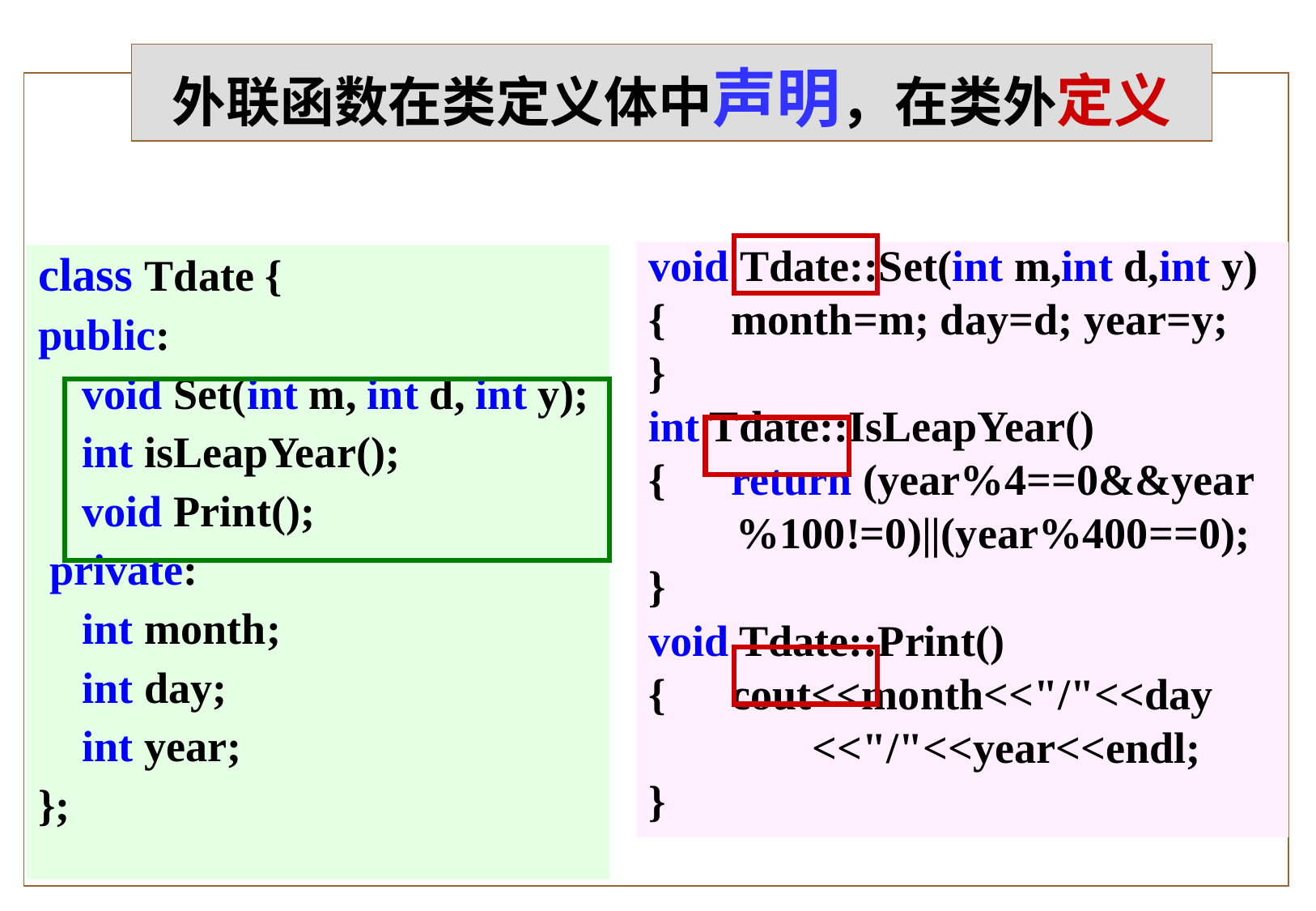

外联函数在类定义体中声明，在类外定义

void Tdate::Set(int m,int d,int y)
{      month=m; day=d; year=y;
}
int Tdate::IsLeapYear()
{      return (year%4==0&&year
        %100!=0)||(year%400==0);
}
void Tdate::Print()
{      cout<<month<<"/"<<day
               <<"/"<<year<<endl;
}
class Tdate {
public:
    void Set(int m, int d, int y);
    int isLeapYear();
    void Print();
 private:
    int month;
    int day;
    int year;
};